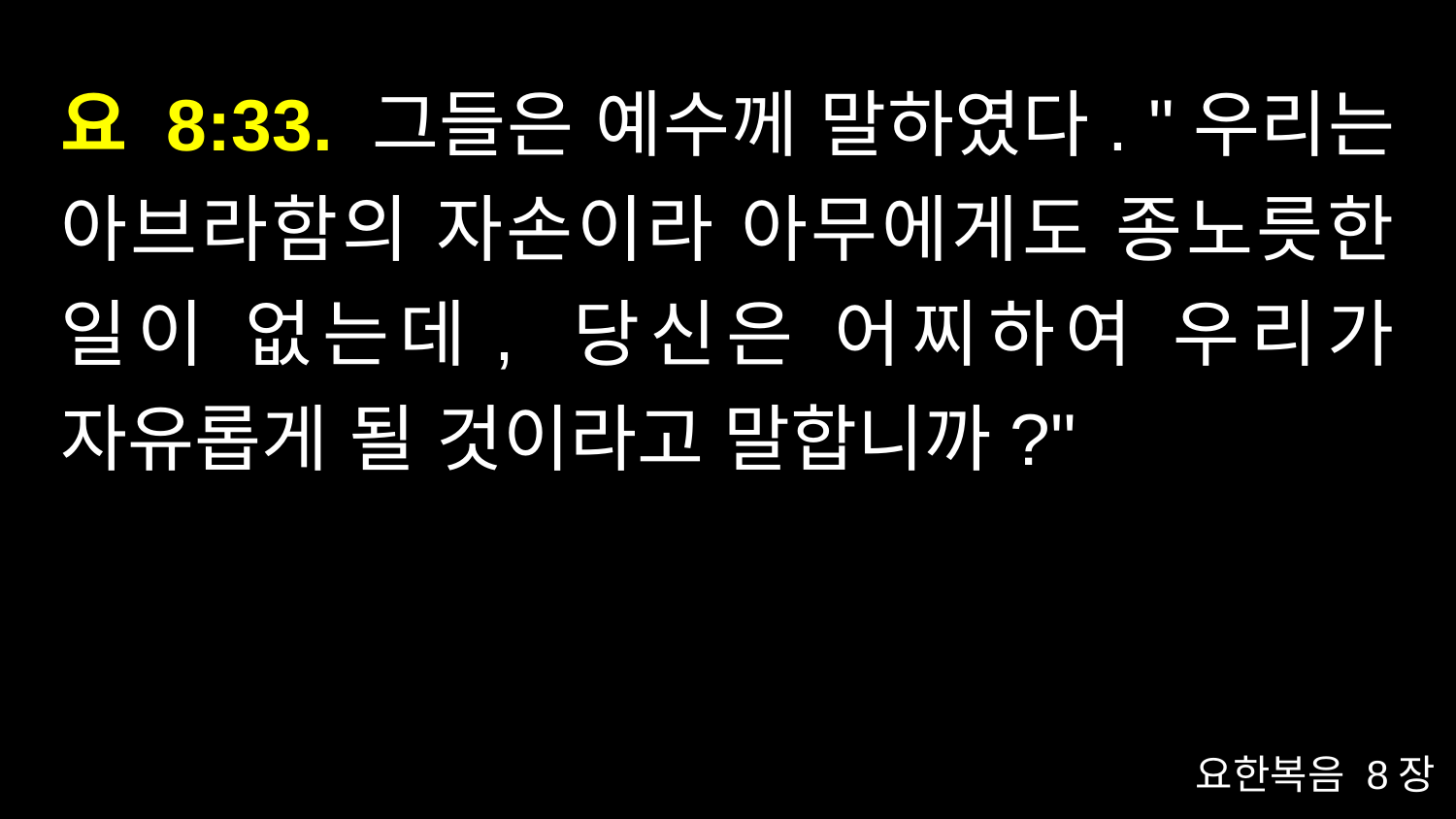

# 요 8:33. 그들은 예수께 말하였다. "우리는 아브라함의 자손이라 아무에게도 종노릇한 일이 없는데, 당신은 어찌하여 우리가 자유롭게 될 것이라고 말합니까?"
요한복음 8장